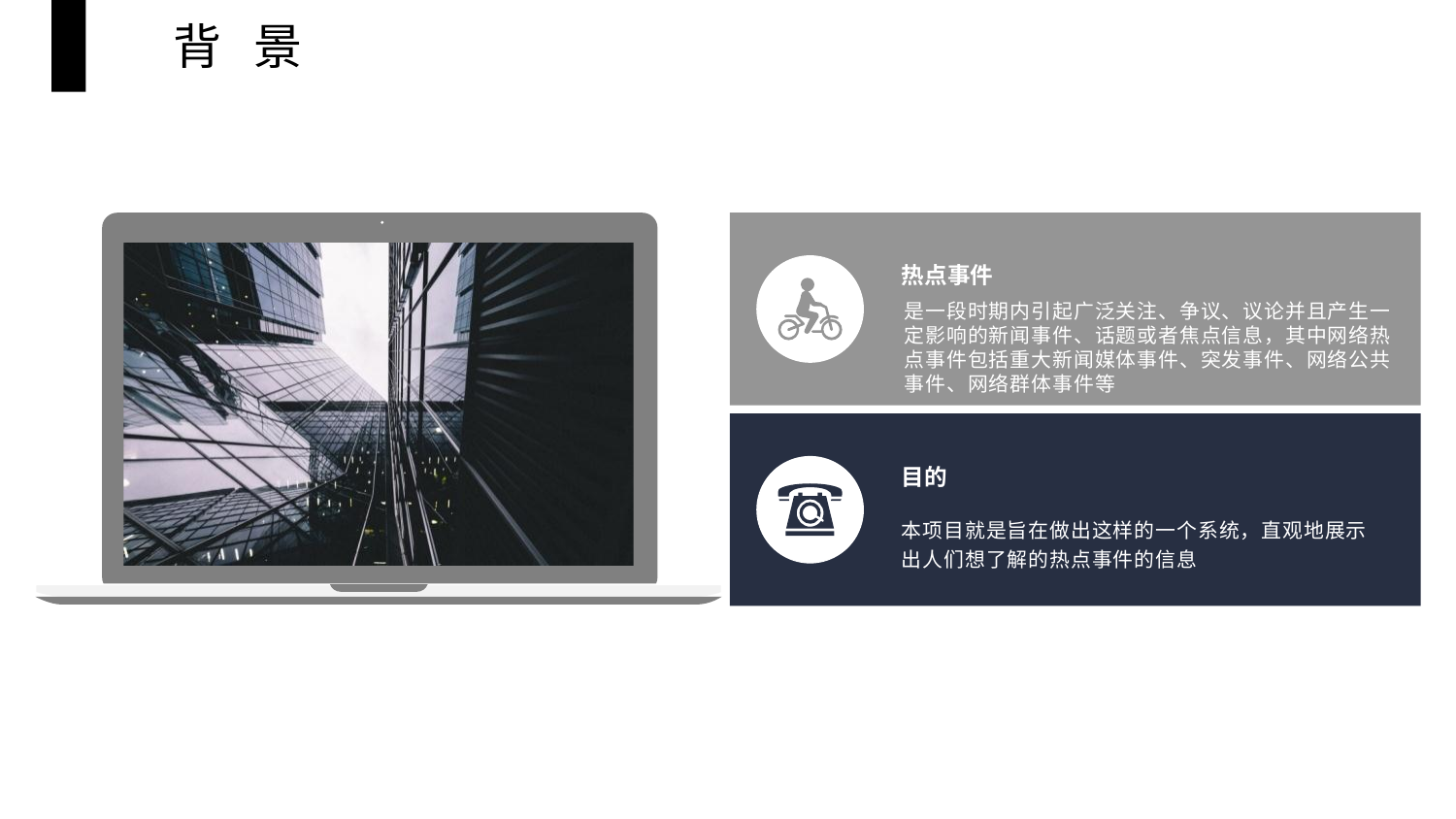

背   景

热点事件

是一段时期内引起广泛关注、争议、议论并且产生一定影响的新闻事件、话题或者焦点信息，其中网络热点事件包括重大新闻媒体事件、突发事件、网络公共事件、网络群体事件等

目的
本项目就是旨在做出这样的一个系统，直观地展示出人们想了解的热点事件的信息